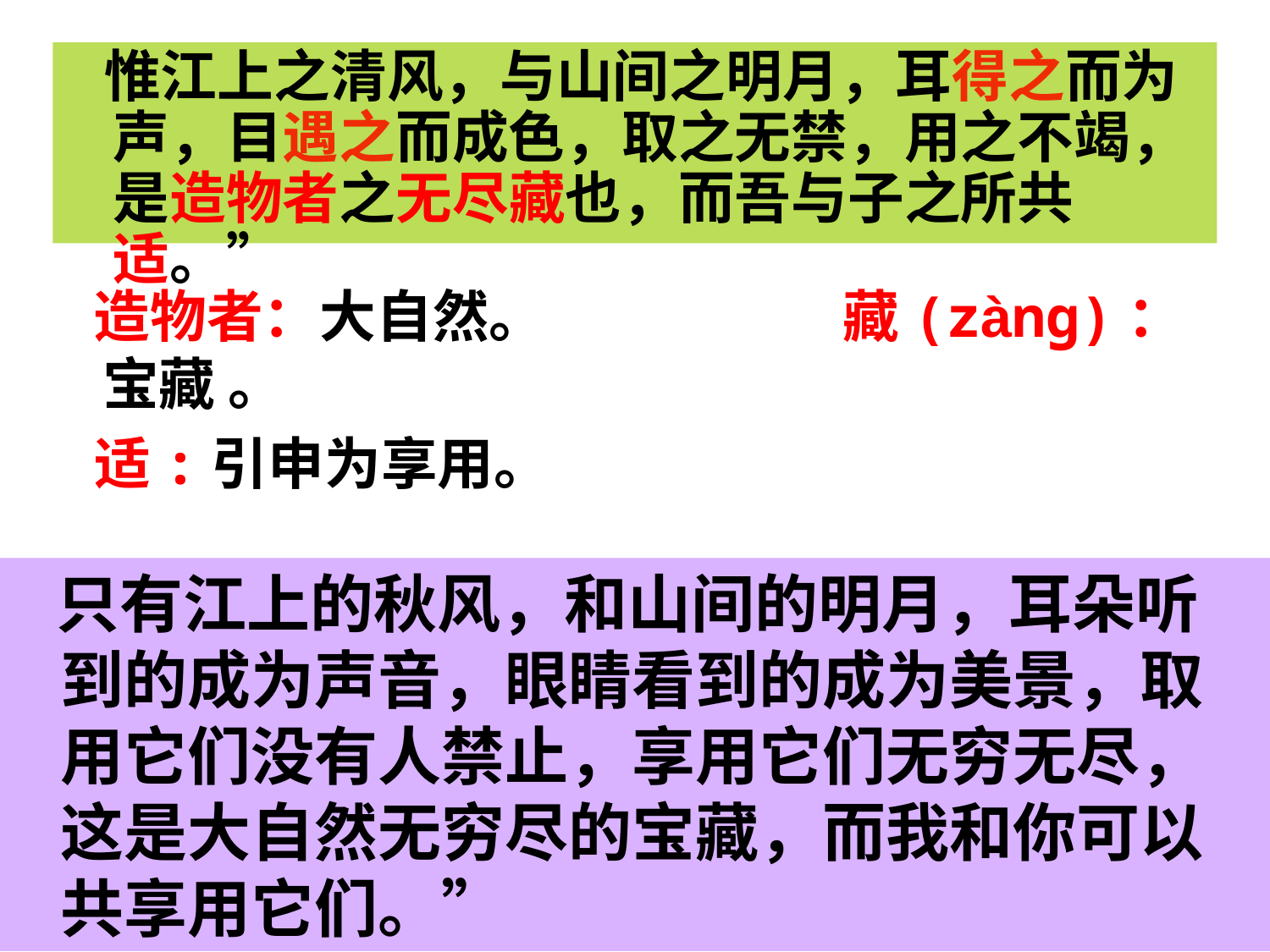

惟江上之清风，与山间之明月，耳得之而为声，目遇之而成色，取之无禁，用之不竭，是造物者之无尽藏也，而吾与子之所共适。”
  造物者：大自然。                       藏(zàng)：宝藏 。
  适:引申为享用。
  只有江上的秋风，和山间的明月，耳朵听到的成为声音，眼睛看到的成为美景，取用它们没有人禁止，享用它们无穷无尽，这是大自然无穷尽的宝藏，而我和你可以共享用它们。”